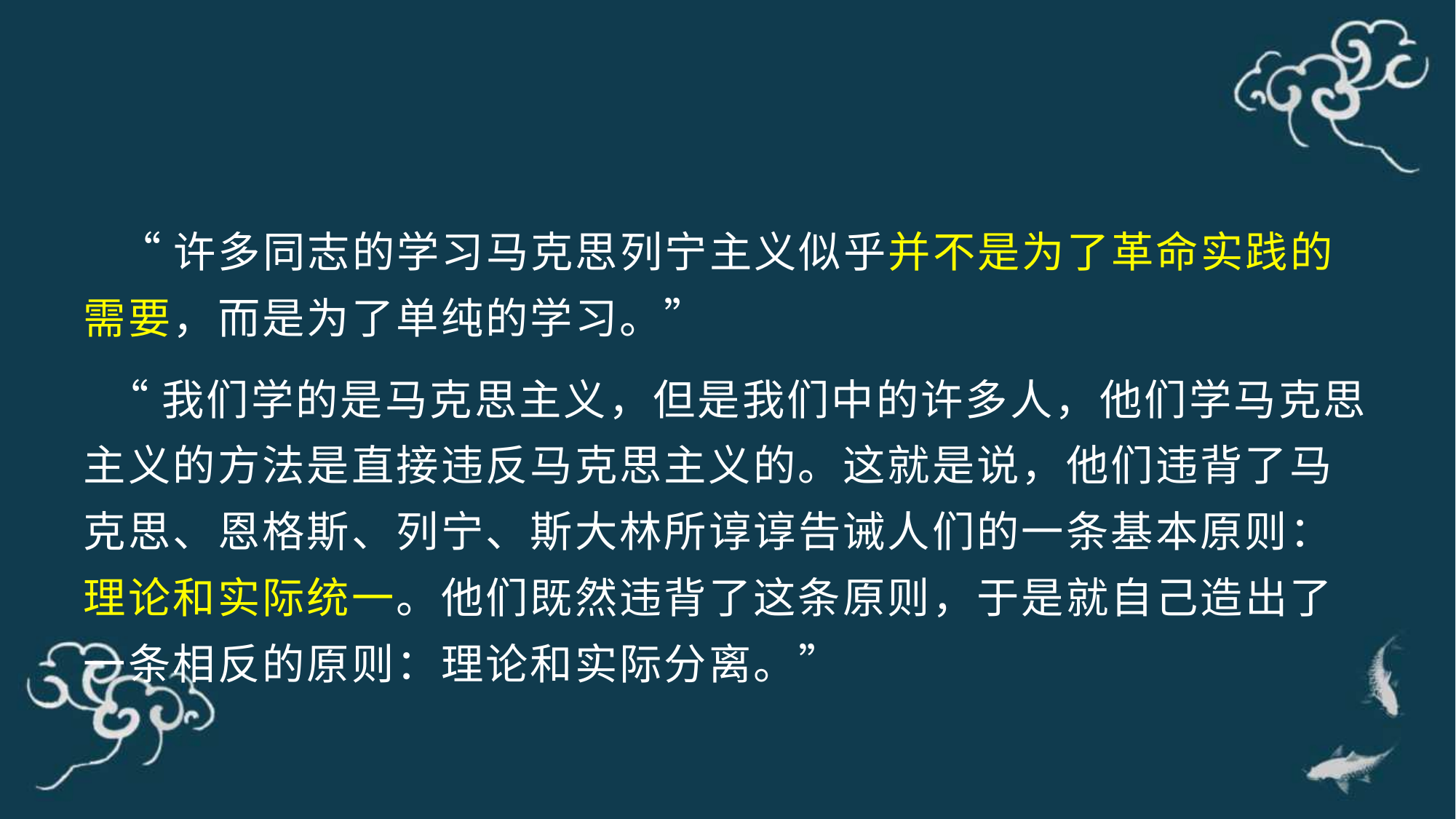

“许多同志的学习马克思列宁主义似乎并不是为了革命实践的需要，而是为了单纯的学习。”
  “我们学的是马克思主义，但是我们中的许多人，他们学马克思主义的方法是直接违反马克思主义的。这就是说，他们违背了马克思、恩格斯、列宁、斯大林所谆谆告诫人们的一条基本原则：理论和实际统一。他们既然违背了这条原则，于是就自己造出了一条相反的原则：理论和实际分离。”